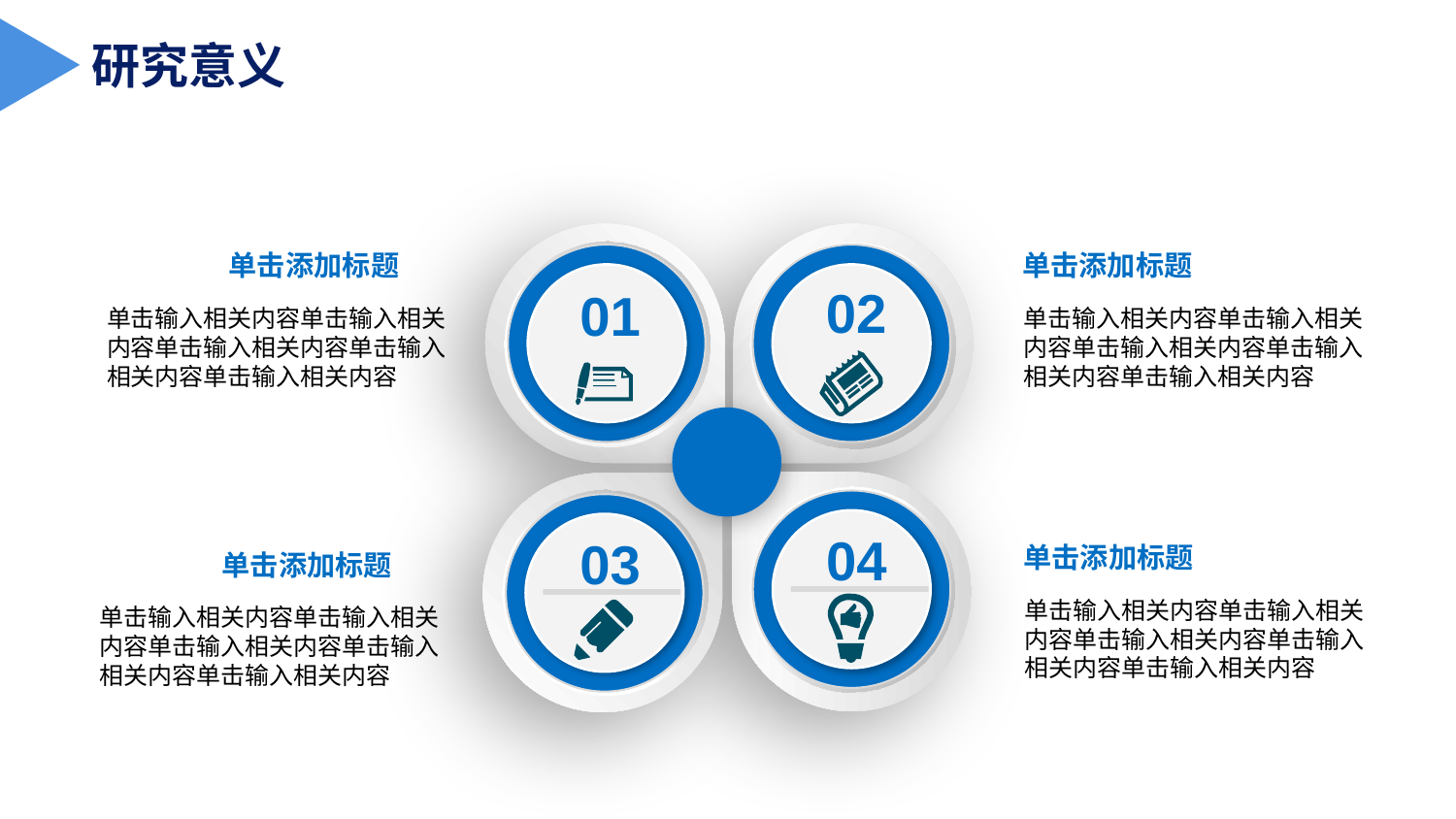

研究意义

02

01

单击添加标题
单击添加标题
单击输入相关内容单击输入相关内容单击输入相关内容单击输入相关内容单击输入相关内容
单击输入相关内容单击输入相关内容单击输入相关内容单击输入相关内容单击输入相关内容

04

03

单击添加标题
单击添加标题
单击输入相关内容单击输入相关内容单击输入相关内容单击输入相关内容单击输入相关内容
单击输入相关内容单击输入相关内容单击输入相关内容单击输入相关内容单击输入相关内容